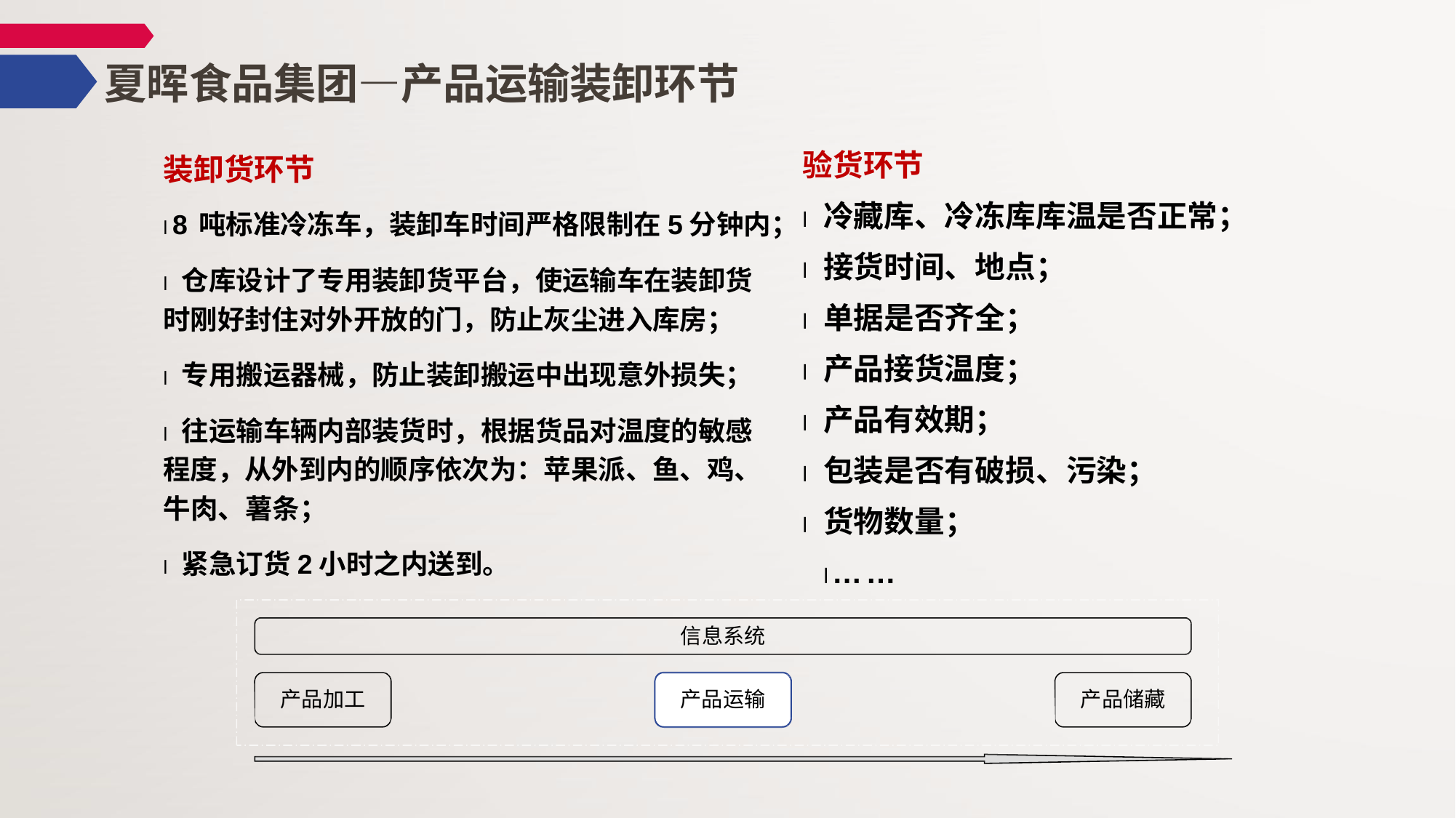

# 夏晖食品集团—产品运输装卸环节
验货环节
l冷藏库、冷冻库库温是否正常；
l接货时间、地点；
l单据是否齐全；
l产品接货温度；
l产品有效期；
l包装是否有破损、污染；
l货物数量；  l……
装卸货环节
l8吨标准冷冻车，装卸车时间严格限制在5分钟内；
l仓库设计了专用装卸货平台，使运输车在装卸货
时刚好封住对外开放的门，防止灰尘进入库房；
l专用搬运器械，防止装卸搬运中出现意外损失；
l往运输车辆内部装货时，根据货品对温度的敏感
程度，从外到内的顺序依次为：苹果派、鱼、鸡、 牛肉、薯条；
l紧急订货2小时之内送到。

信息系统

产品运输
产品加工
产品储藏